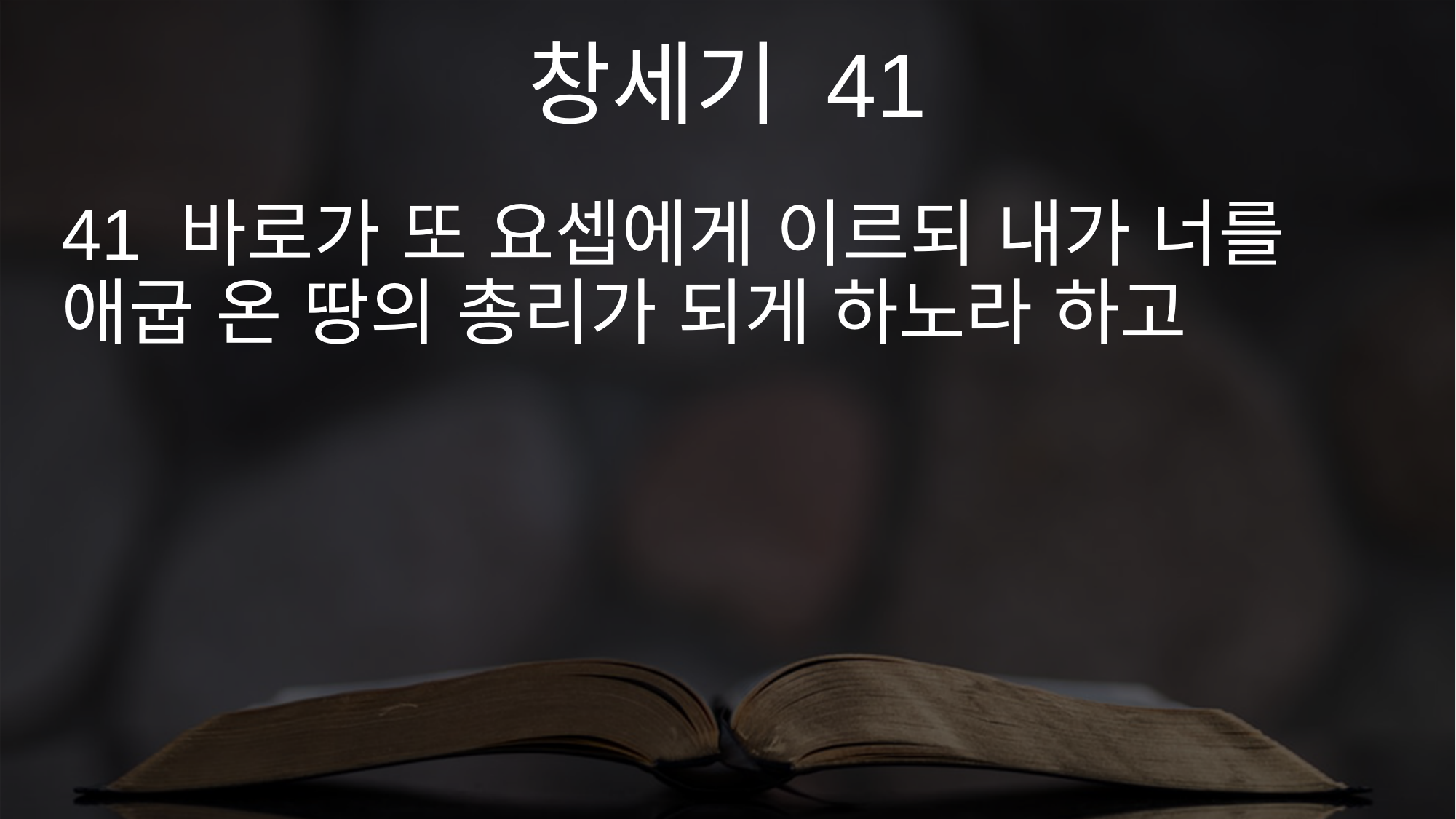

창세기 41
41 바로가 또 요셉에게 이르되 내가 너를 애굽 온 땅의 총리가 되게 하노라 하고